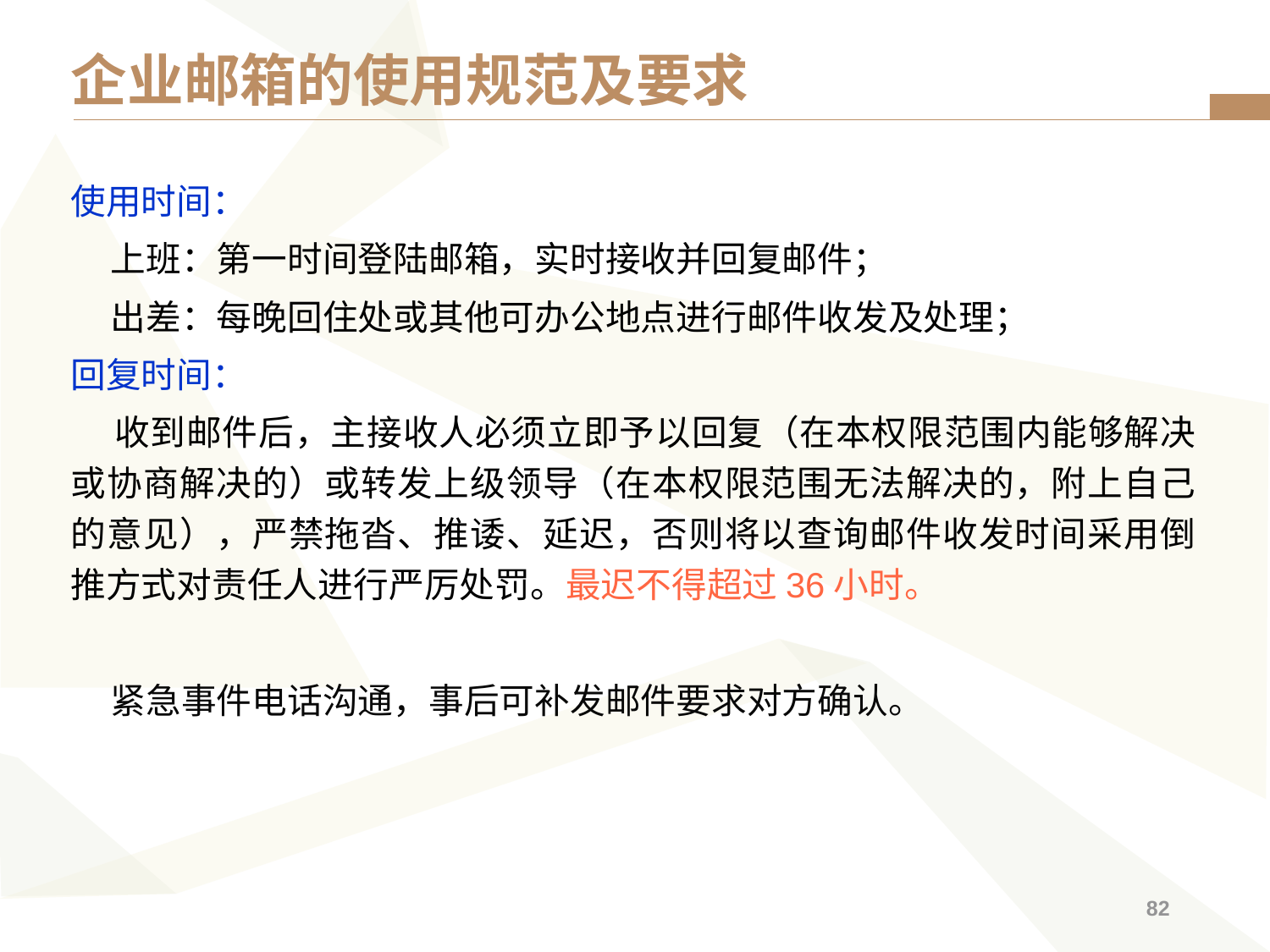

# 企业邮箱的使用规范及要求
使用时间：
    上班：第一时间登陆邮箱，实时接收并回复邮件；
    出差：每晚回住处或其他可办公地点进行邮件收发及处理；
回复时间：
    收到邮件后，主接收人必须立即予以回复（在本权限范围内能够解决或协商解决的）或转发上级领导（在本权限范围无法解决的，附上自己的意见），严禁拖沓、推诿、延迟，否则将以查询邮件收发时间采用倒推方式对责任人进行严厉处罚。最迟不得超过36小时。

    紧急事件电话沟通，事后可补发邮件要求对方确认。

82